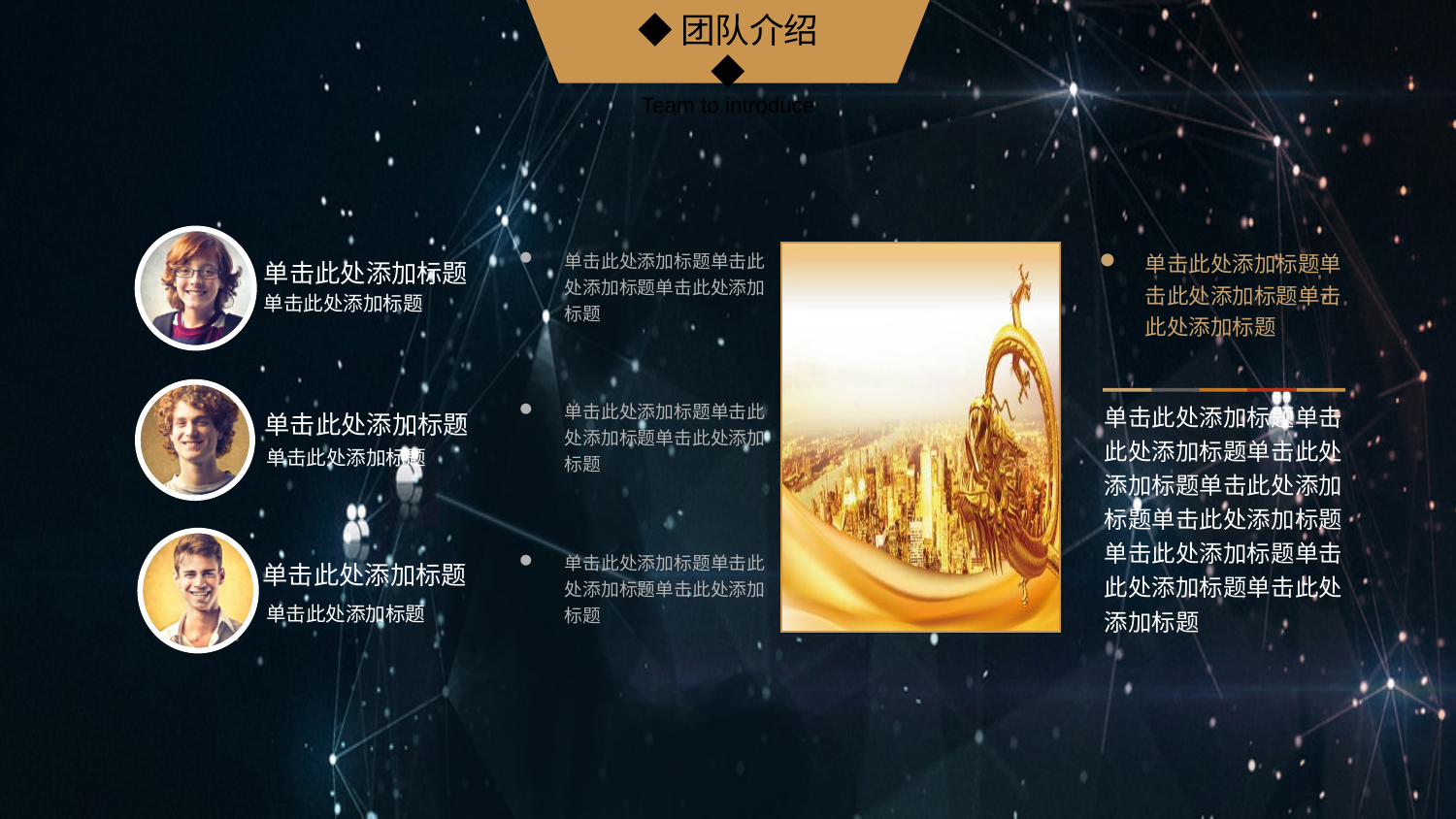

◆团队介绍◆
Team to introduce

单击此处添加标题单击此处添加标题单击此处添加标题
单击此处添加标题单击此处添加标题单击此处添加标题

单击此处添加标题
单击此处添加标题

单击此处添加标题单击此处添加标题单击此处添加标题
单击此处添加标题单击此处添加标题单击此处添加标题单击此处添加标题单击此处添加标题单击此处添加标题单击此处添加标题单击此处添加标题
单击此处添加标题
单击此处添加标题

单击此处添加标题单击此处添加标题单击此处添加标题
单击此处添加标题
单击此处添加标题